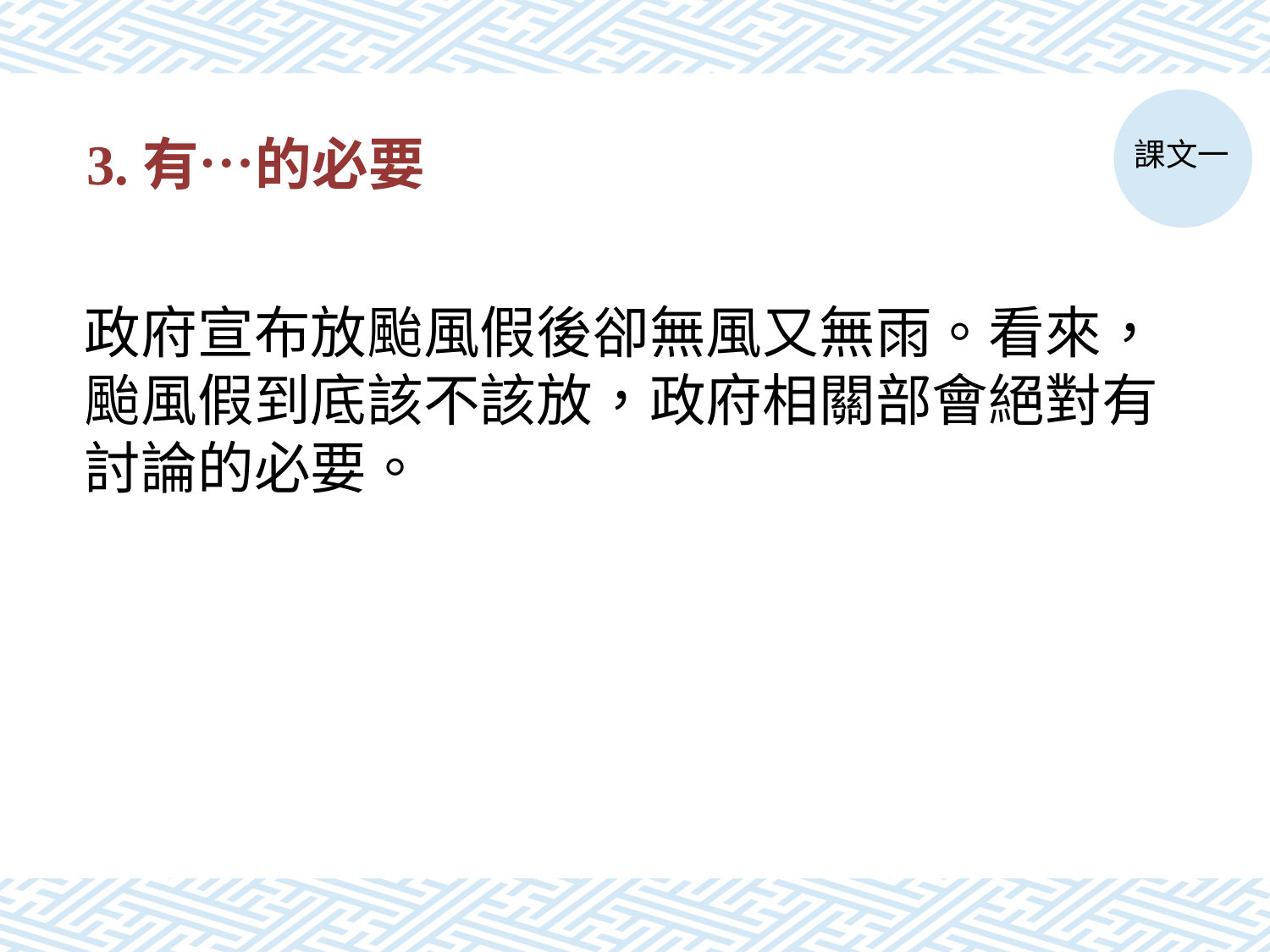

課文一
# 3.有…的必要

政府宣布放颱風假後卻無風又無雨。看來，颱風假到底該不該放，政府相關部會絕對有討論的必要。